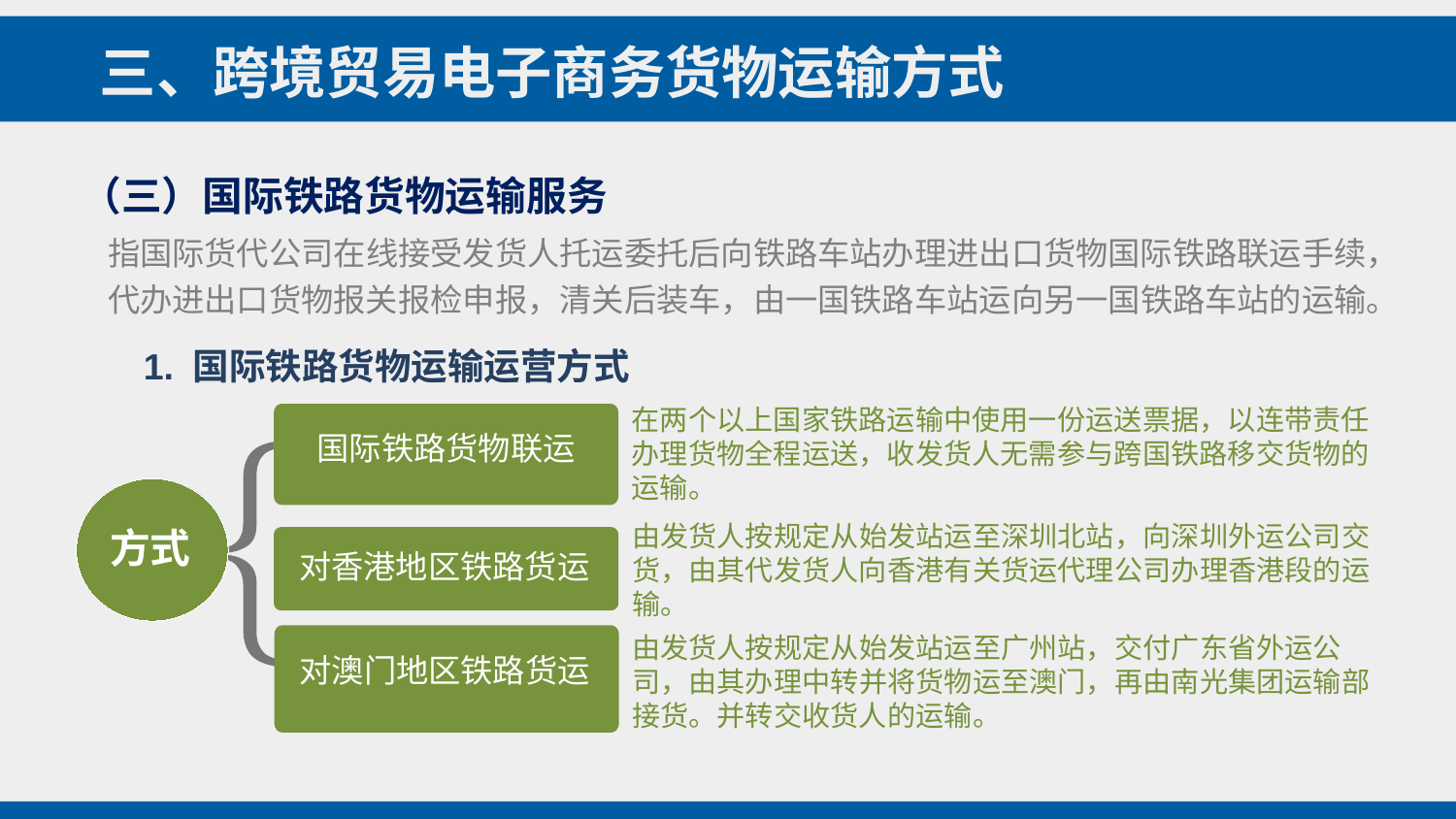

三、跨境贸易电子商务货物运输方式
（三）国际铁路货物运输服务
指国际货代公司在线接受发货人托运委托后向铁路车站办理进出口货物国际铁路联运手续，代办进出口货物报关报检申报，清关后装车，由一国铁路车站运向另一国铁路车站的运输。
1. 国际铁路货物运输运营方式
在两个以上国家铁路运输中使用一份运送票据，以连带责任办理货物全程运送，收发货人无需参与跨国铁路移交货物的运输。

国际铁路货物联运

由发货人按规定从始发站运至深圳北站，向深圳外运公司交货，由其代发货人向香港有关货运代理公司办理香港段的运输。
方式

对香港地区铁路货运
由发货人按规定从始发站运至广州站，交付广东省外运公司，由其办理中转并将货物运至澳门，再由南光集团运输部接货。并转交收货人的运输。

对澳门地区铁路货运